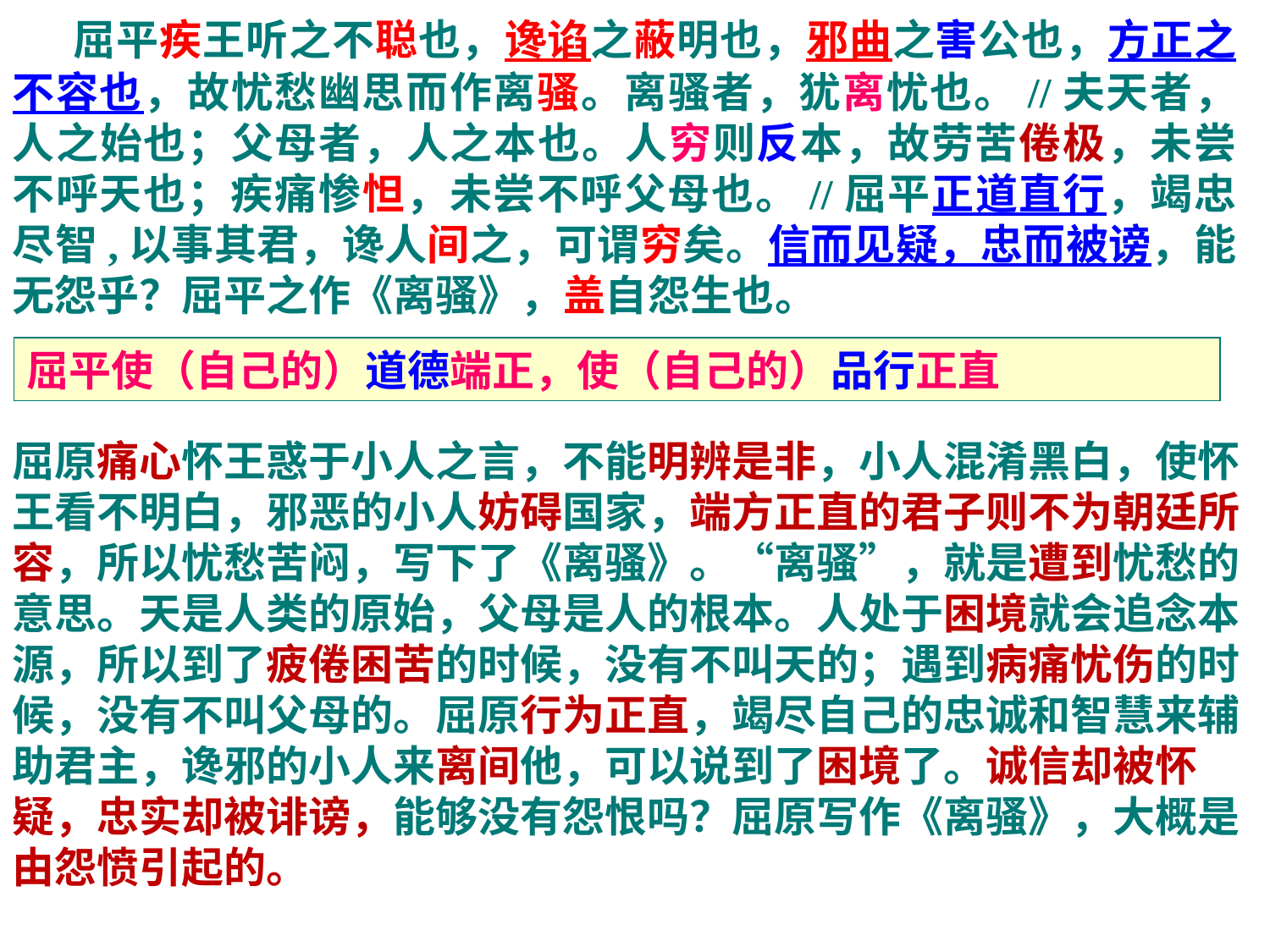

屈平疾王听之不聪也，谗谄之蔽明也，邪曲之害公也，方正之不容也，故忧愁幽思而作离骚。离骚者，犹离忧也。//夫天者，人之始也；父母者，人之本也。人穷则反本，故劳苦倦极，未尝不呼天也；疾痛惨怛，未尝不呼父母也。//屈平正道直行，竭忠尽智,以事其君，谗人间之，可谓穷矣。信而见疑，忠而被谤，能无怨乎？屈平之作《离骚》，盖自怨生也。
屈平使（自己的）道德端正，使（自己的）品行正直
屈原痛心怀王惑于小人之言，不能明辨是非，小人混淆黑白，使怀王看不明白，邪恶的小人妨碍国家，端方正直的君子则不为朝廷所容，所以忧愁苦闷，写下了《离骚》。“离骚”，就是遭到忧愁的意思。天是人类的原始，父母是人的根本。人处于困境就会追念本源，所以到了疲倦困苦的时候，没有不叫天的；遇到病痛忧伤的时候，没有不叫父母的。屈原行为正直，竭尽自己的忠诚和智慧来辅助君主，谗邪的小人来离间他，可以说到了困境了。诚信却被怀疑，忠实却被诽谤，能够没有怨恨吗？屈原写作《离骚》，大概是由怨愤引起的。